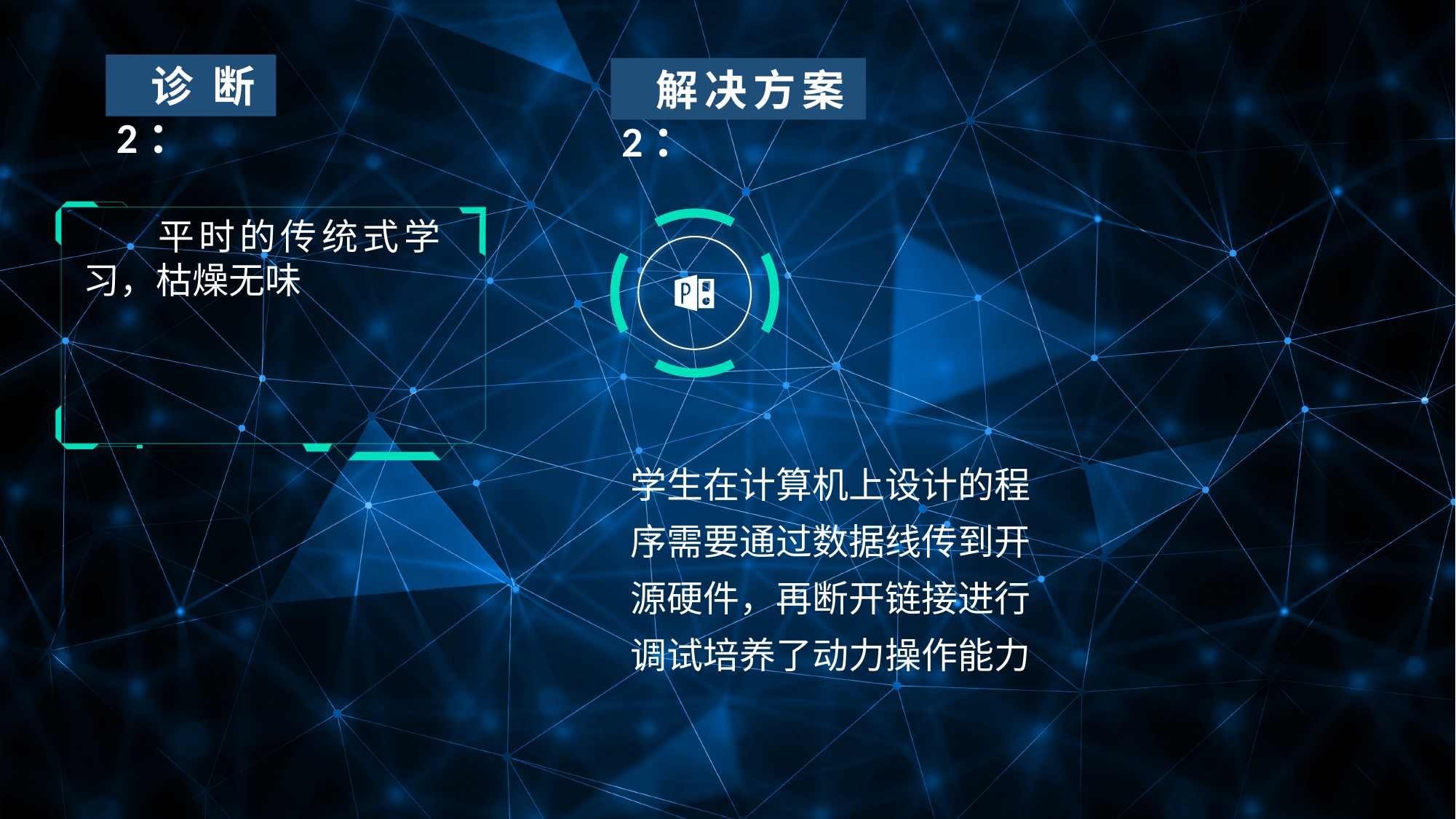

诊断2：
解决方案2：

平时的传统式学习，枯燥无味

学生在计算机上设计的程序需要通过数据线传到开源硬件，再断开链接进行调试培养了动力操作能力